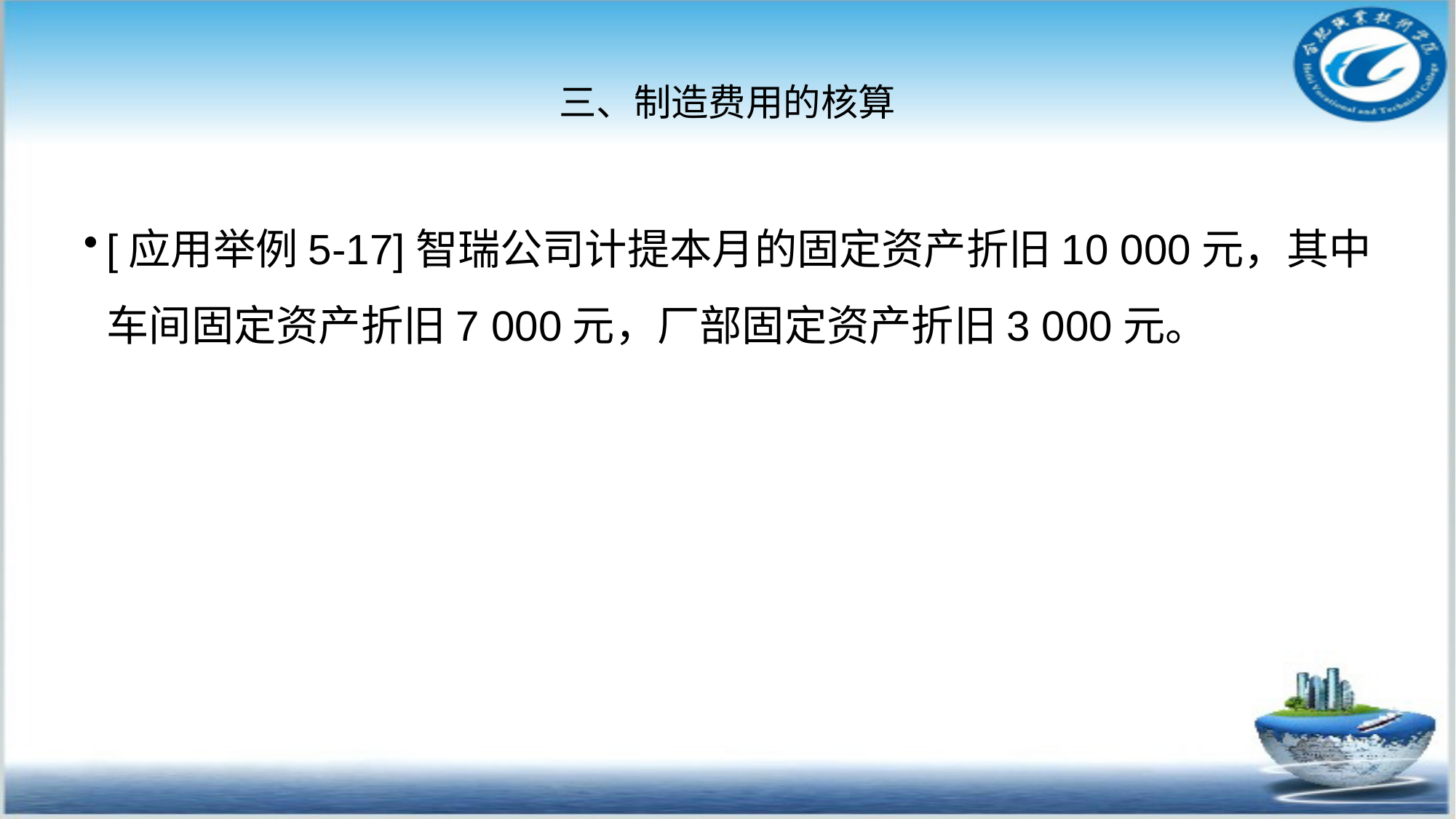

# 三、制造费用的核算
[应用举例5-17]智瑞公司计提本月的固定资产折旧10 000元，其中车间固定资产折旧7 000元，厂部固定资产折旧3 000元。